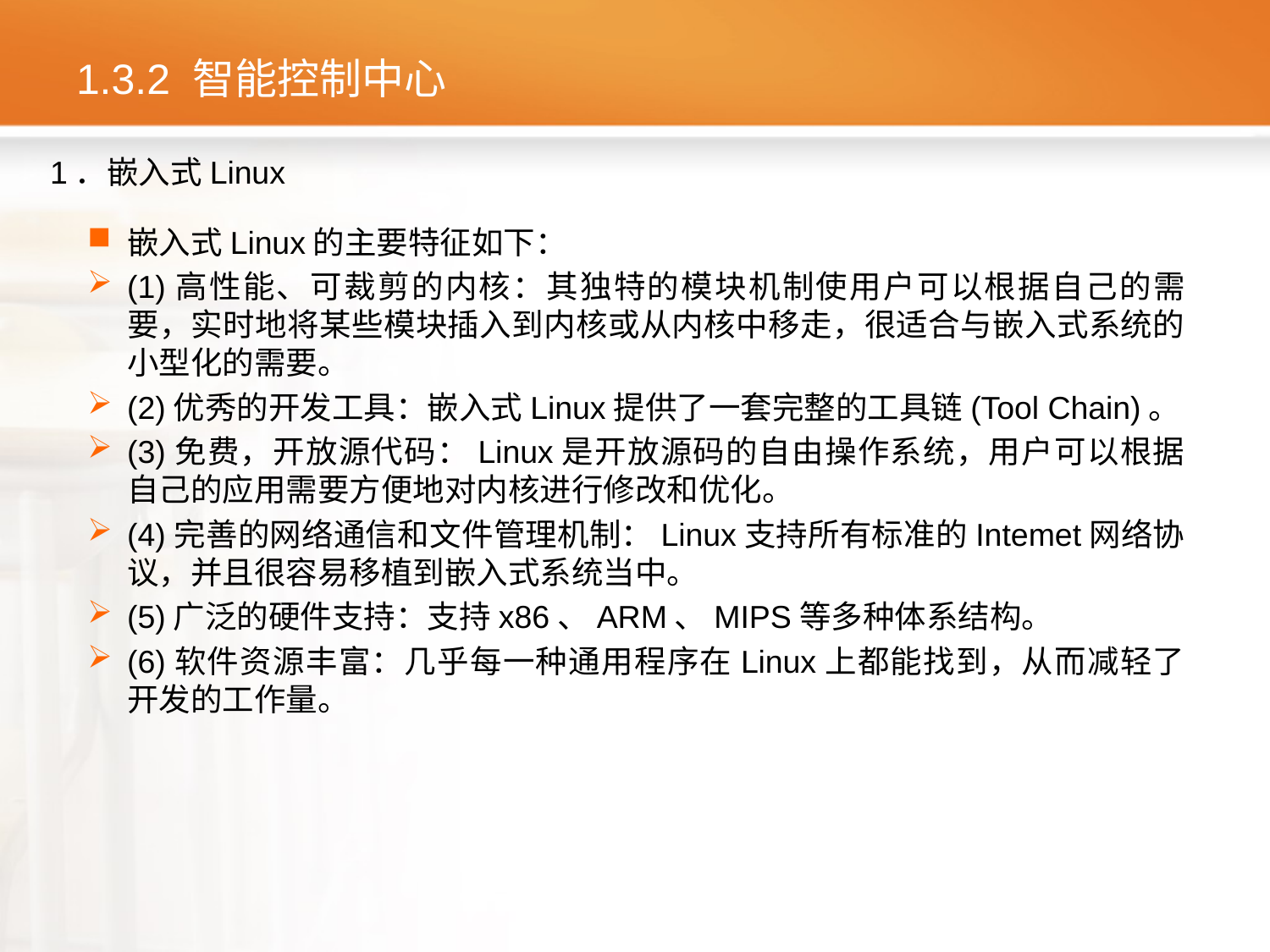

# 1.3.2 智能控制中心
1．嵌入式Linux
嵌入式Linux的主要特征如下：
(1)高性能、可裁剪的内核：其独特的模块机制使用户可以根据自己的需要，实时地将某些模块插入到内核或从内核中移走，很适合与嵌入式系统的小型化的需要。
(2)优秀的开发工具：嵌入式Linux提供了一套完整的工具链(Tool Chain)。
(3)免费，开放源代码：Linux是开放源码的自由操作系统，用户可以根据自己的应用需要方便地对内核进行修改和优化。
(4)完善的网络通信和文件管理机制：Linux支持所有标准的Intemet网络协议，并且很容易移植到嵌入式系统当中。
(5)广泛的硬件支持：支持x86、ARM、MIPS等多种体系结构。
(6)软件资源丰富：几乎每一种通用程序在Linux上都能找到，从而减轻了开发的工作量。